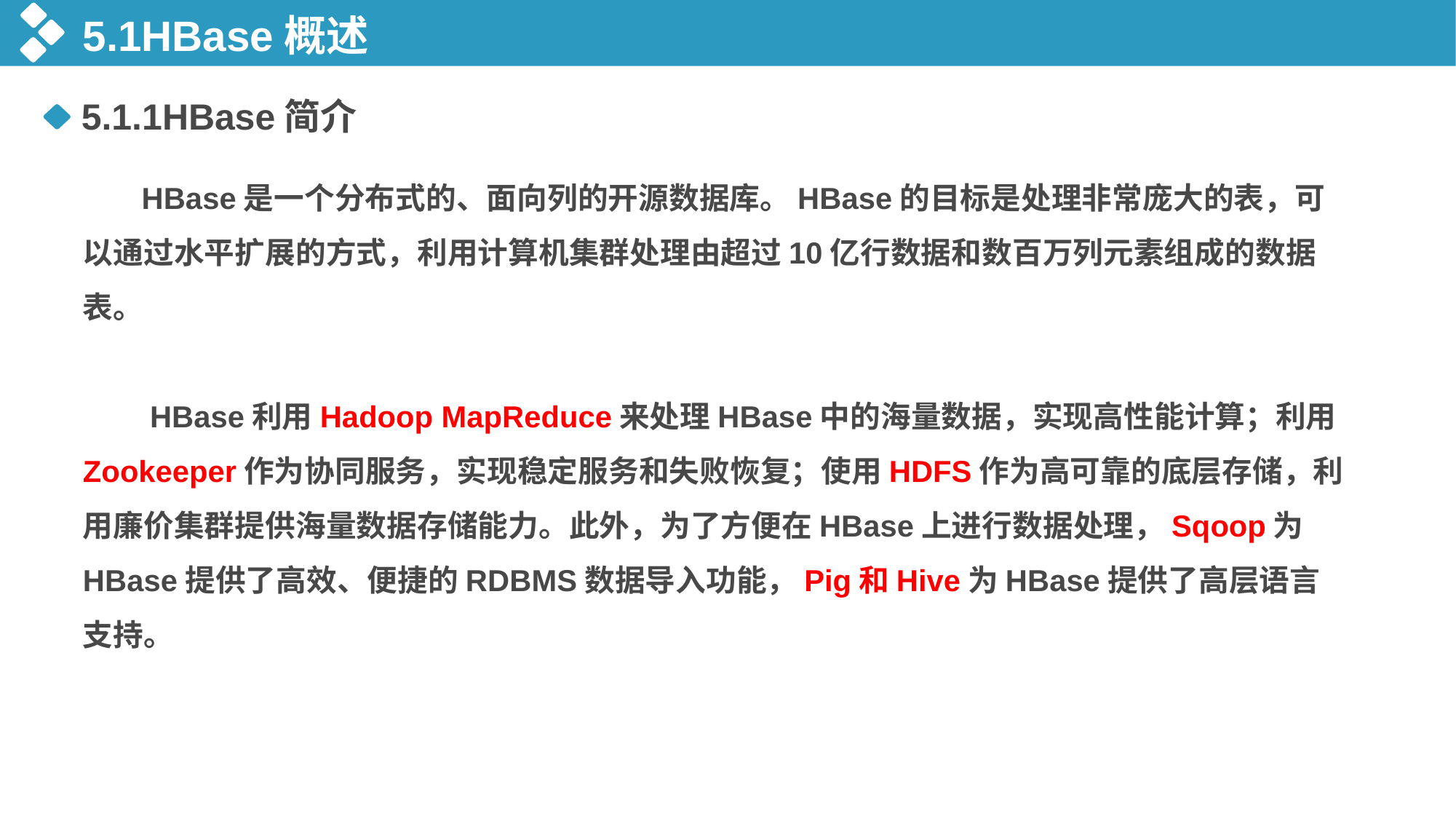

5.1HBase概述
5.1.1HBase简介

       HBase是一个分布式的、面向列的开源数据库。HBase的目标是处理非常庞大的表，可以通过水平扩展的方式，利用计算机集群处理由超过10亿行数据和数百万列元素组成的数据表。

        HBase利用Hadoop MapReduce来处理HBase中的海量数据，实现高性能计算；利用Zookeeper作为协同服务，实现稳定服务和失败恢复；使用HDFS作为高可靠的底层存储，利用廉价集群提供海量数据存储能力。此外，为了方便在HBase上进行数据处理，Sqoop为HBase提供了高效、便捷的RDBMS数据导入功能，Pig和Hive为HBase提供了高层语言支持。